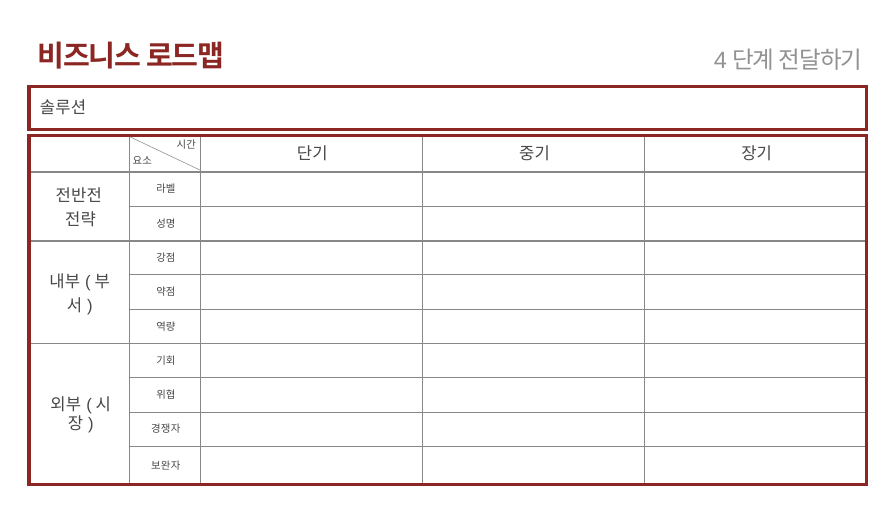

비즈니스 로드맵
4단계 전달하기
| 솔루션 |  |  |  |  |  |  |
| --- | --- | --- | --- | --- | --- | --- |

|  |  | 단기 | 중기 | 장기 |
| --- | --- | --- | --- | --- |
| 전반전 전략 | 라벨 |  |  |  |
|  | 성명 |  |  |  |
| 내부(부서) | 강점 |  |  |  |
|  | 약점 |  |  |  |
|  | 역량 |  |  |  |
| 외부(시장) | 기회 |  |  |  |
|  | 위협 |  |  |  |
|  | 경쟁자 |  |  |  |
|  | 보완자 |  |  |  |

시간
요소